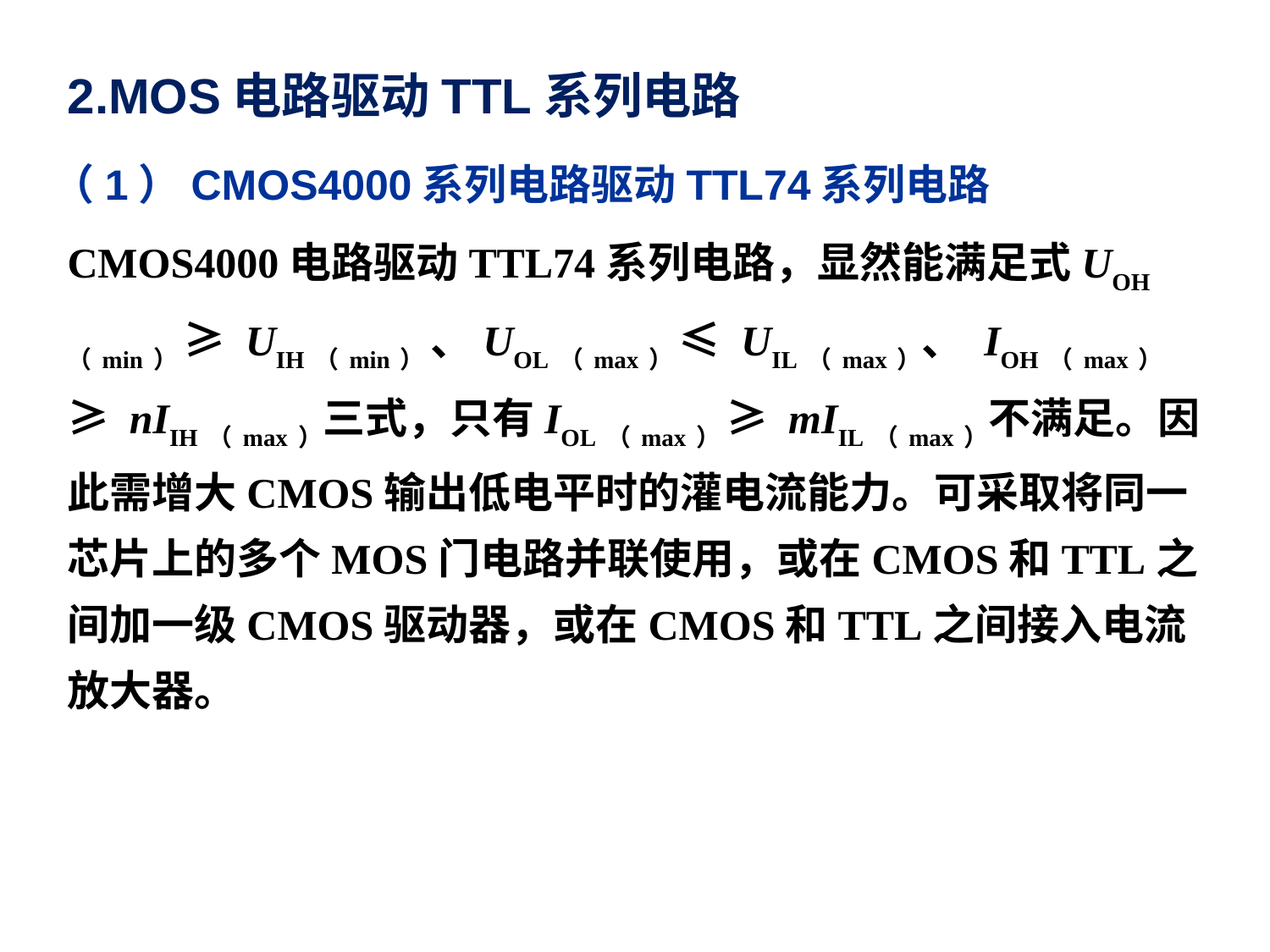

2.MOS电路驱动TTL系列电路
（1）CMOS4000系列电路驱动TTL74系列电路

CMOS4000电路驱动TTL74系列电路，显然能满足式UOH（min） ≥ UIH（min） 、UOL（max） ≤ UIL（max）、 IOH（max） ≥ nIIH（max）三式，只有IOL（max） ≥ mIIL（max）不满足。因此需增大CMOS输出低电平时的灌电流能力。可采取将同一芯片上的多个MOS门电路并联使用，或在CMOS和TTL之间加一级CMOS驱动器，或在CMOS和TTL之间接入电流放大器。